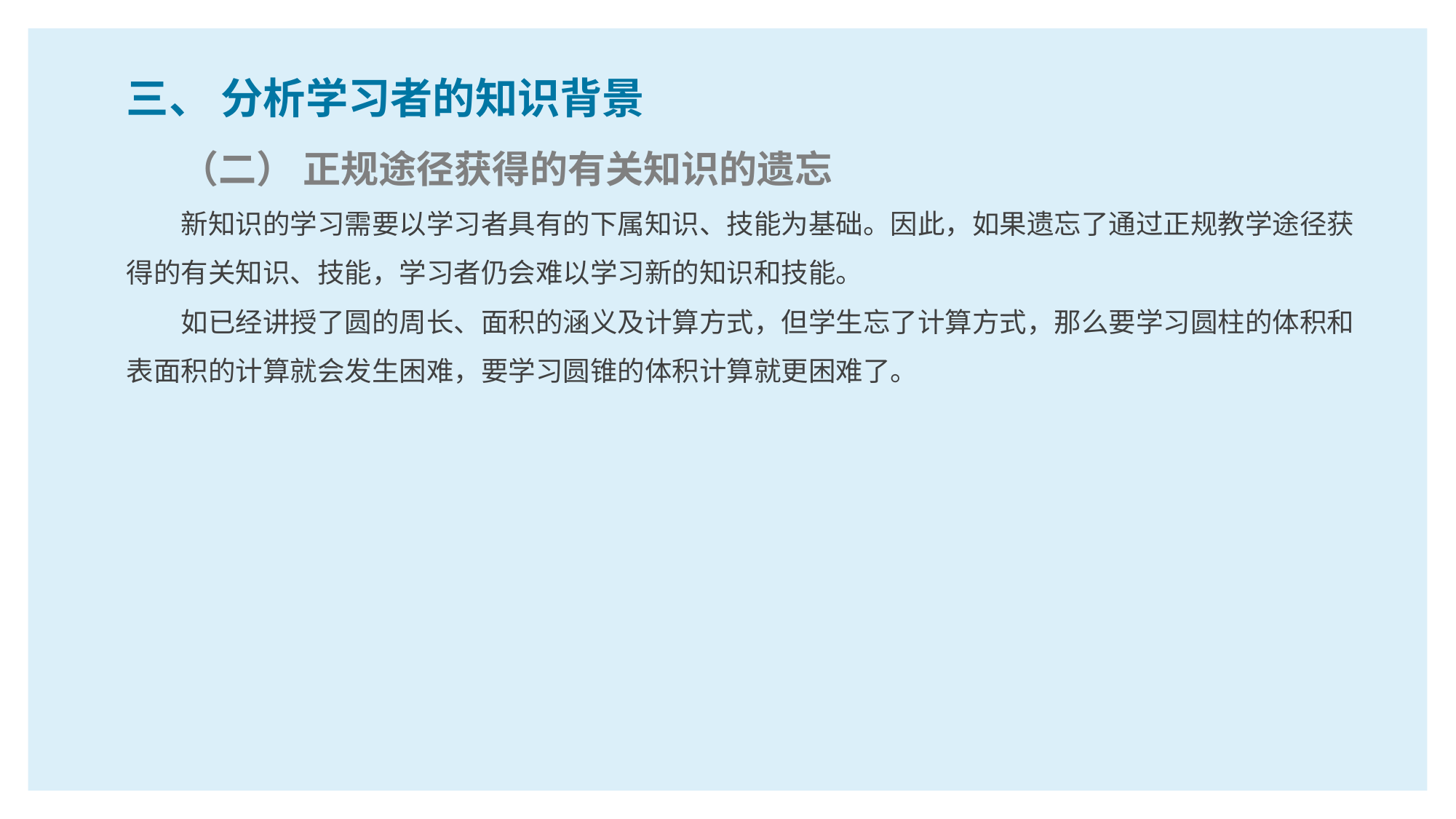

三、 分析学习者的知识背景
（二） 正规途径获得的有关知识的遗忘
新知识的学习需要以学习者具有的下属知识、技能为基础。因此，如果遗忘了通过正规教学途径获得的有关知识、技能，学习者仍会难以学习新的知识和技能。
如已经讲授了圆的周长、面积的涵义及计算方式，但学生忘了计算方式，那么要学习圆柱的体积和表面积的计算就会发生困难，要学习圆锥的体积计算就更困难了。